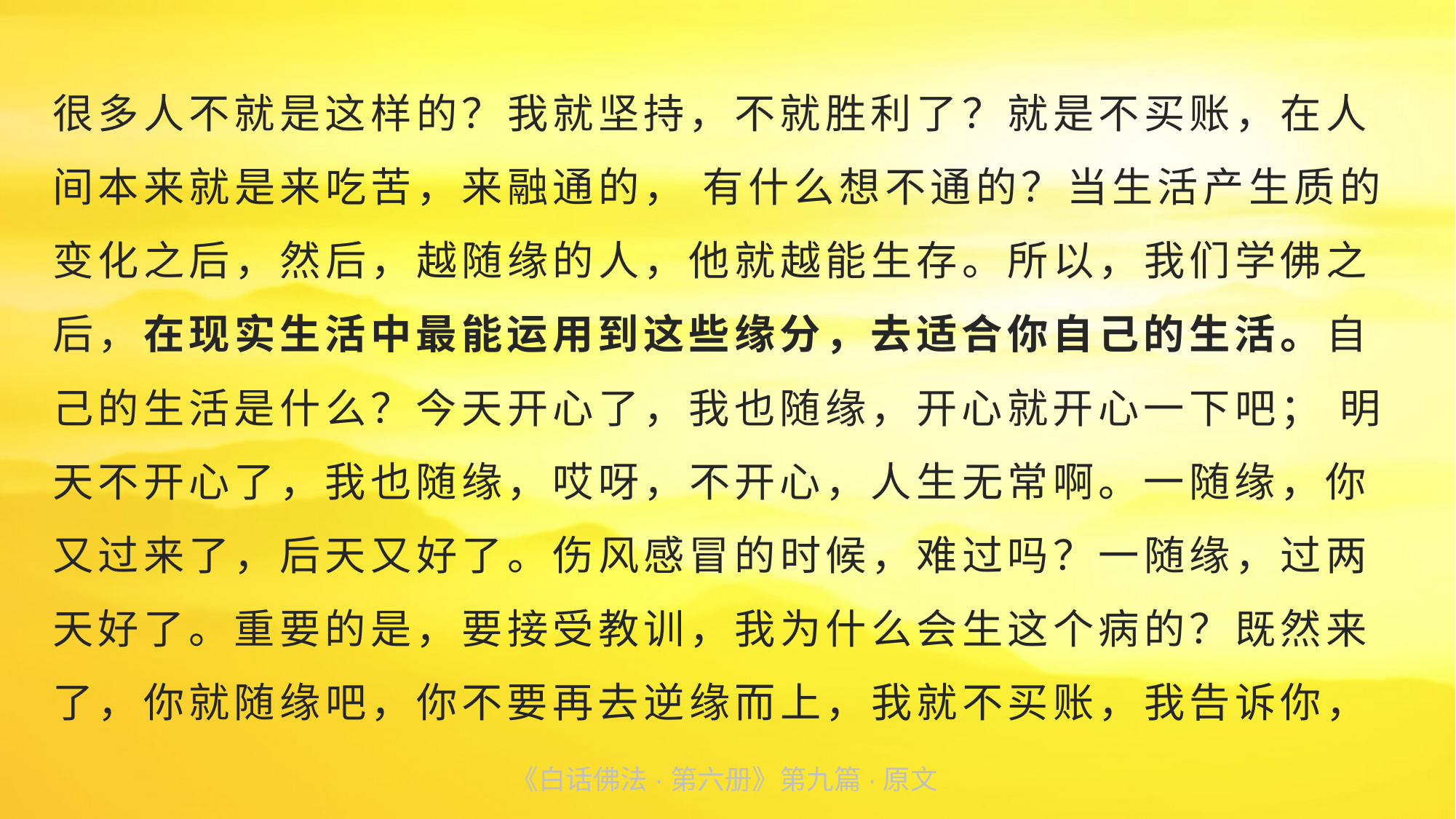

很多人不就是这样的？我就坚持，不就胜利了？就是不买账，在人间本来就是来吃苦，来融通的， 有什么想不通的？当生活产生质的变化之后，然后，越随缘的人，他就越能生存。所以，我们学佛之后，在现实生活中最能运用到这些缘分，去适合你自己的生活。自己的生活是什么？今天开心了，我也随缘，开心就开心一下吧； 明天不开心了，我也随缘，哎呀，不开心，人生无常啊。一随缘，你又过来了，后天又好了。伤风感冒的时候，难过吗？一随缘，过两天好了。重要的是，要接受教训，我为什么会生这个病的？既然来了，你就随缘吧，你不要再去逆缘而上，我就不买账，我告诉你，
《白话佛法·第六册》第九篇·原文